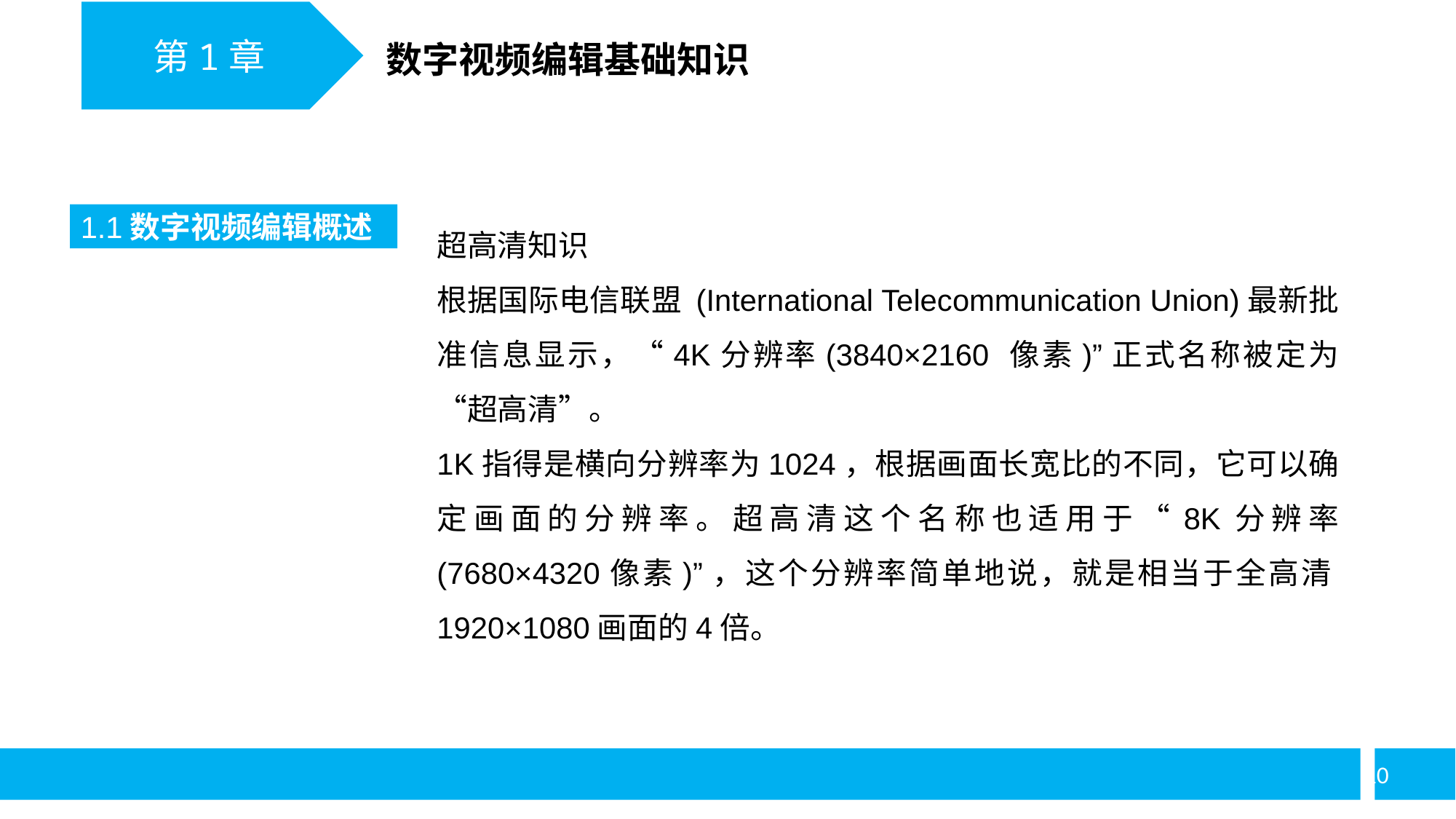

第1章
数字视频编辑基础知识
1.1数字视频编辑概述
超高清知识
根据国际电信联盟 (International Telecommunication Union)最新批准信息显示，“4K分辨率(3840×2160 像素)”正式名称被定为“超高清”。
1K指得是横向分辨率为1024，根据画面长宽比的不同，它可以确定画面的分辨率。超高清这个名称也适用于“8K分辨率 (7680×4320像素)”，这个分辨率简单地说，就是相当于全高清1920×1080画面的4倍。